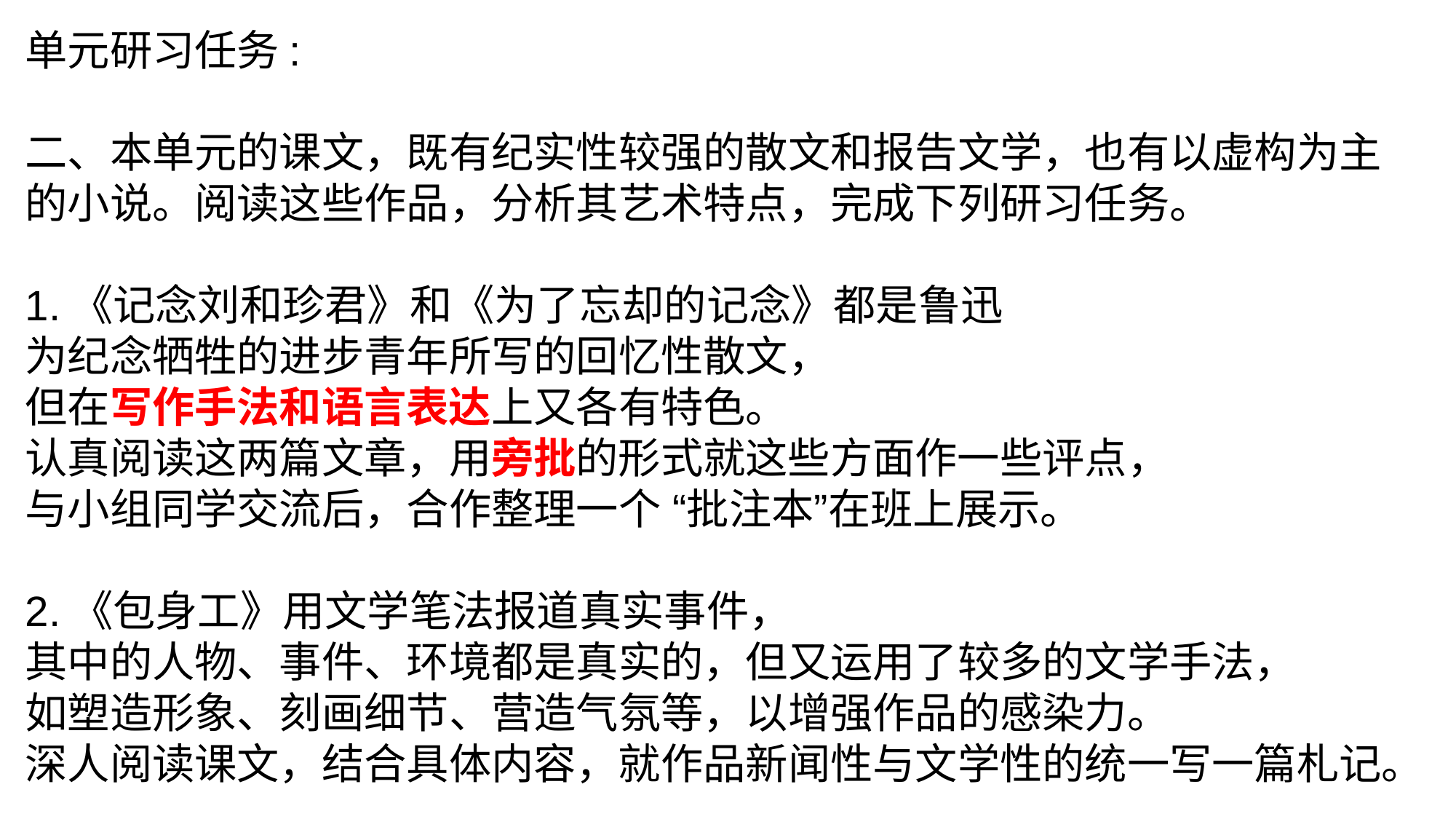

单元研习任务:

二、本单元的课文，既有纪实性较强的散文和报告文学，也有以虚构为主的小说。阅读这些作品，分析其艺术特点，完成下列研习任务。

1.《记念刘和珍君》和《为了忘却的记念》都是鲁迅
为纪念牺牲的进步青年所写的回忆性散文，
但在写作手法和语言表达上又各有特色。
认真阅读这两篇文章，用旁批的形式就这些方面作一些评点，
与小组同学交流后，合作整理一个 “批注本”在班上展示。

2.《包身工》用文学笔法报道真实事件，
其中的人物、事件、环境都是真实的，但又运用了较多的文学手法，
如塑造形象、刻画细节、营造气氛等，以增强作品的感染力。
深人阅读课文，结合具体内容，就作品新闻性与文学性的统一写一篇札记。